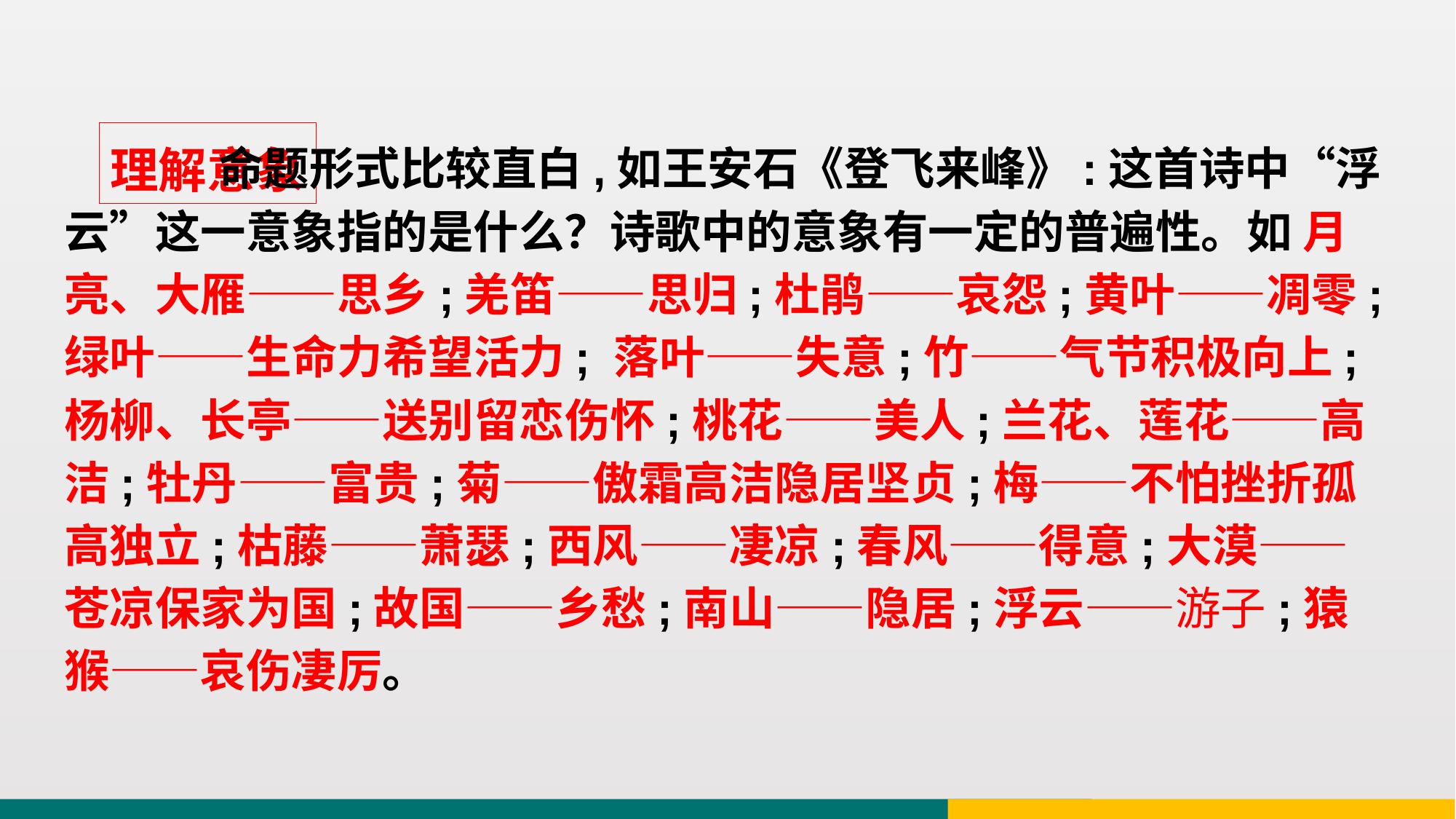

命题形式比较直白,如王安石《登飞来峰》:这首诗中“浮云”这一意象指的是什么？诗歌中的意象有一定的普遍性。如 月亮、大雁——思乡;羌笛——思归;杜鹃——哀怨;黄叶——凋零;绿叶——生命力希望活力; 落叶——失意;竹——气节积极向上;   杨柳、长亭——送别留恋伤怀;桃花——美人;兰花、莲花——高洁;牡丹——富贵;菊——傲霜高洁隐居坚贞;梅——不怕挫折孤高独立;枯藤——萧瑟;西风——凄凉;春风——得意;大漠——苍凉保家为国;故国——乡愁;南山——隐居;浮云——游子;猿猴——哀伤凄厉。
理解意象